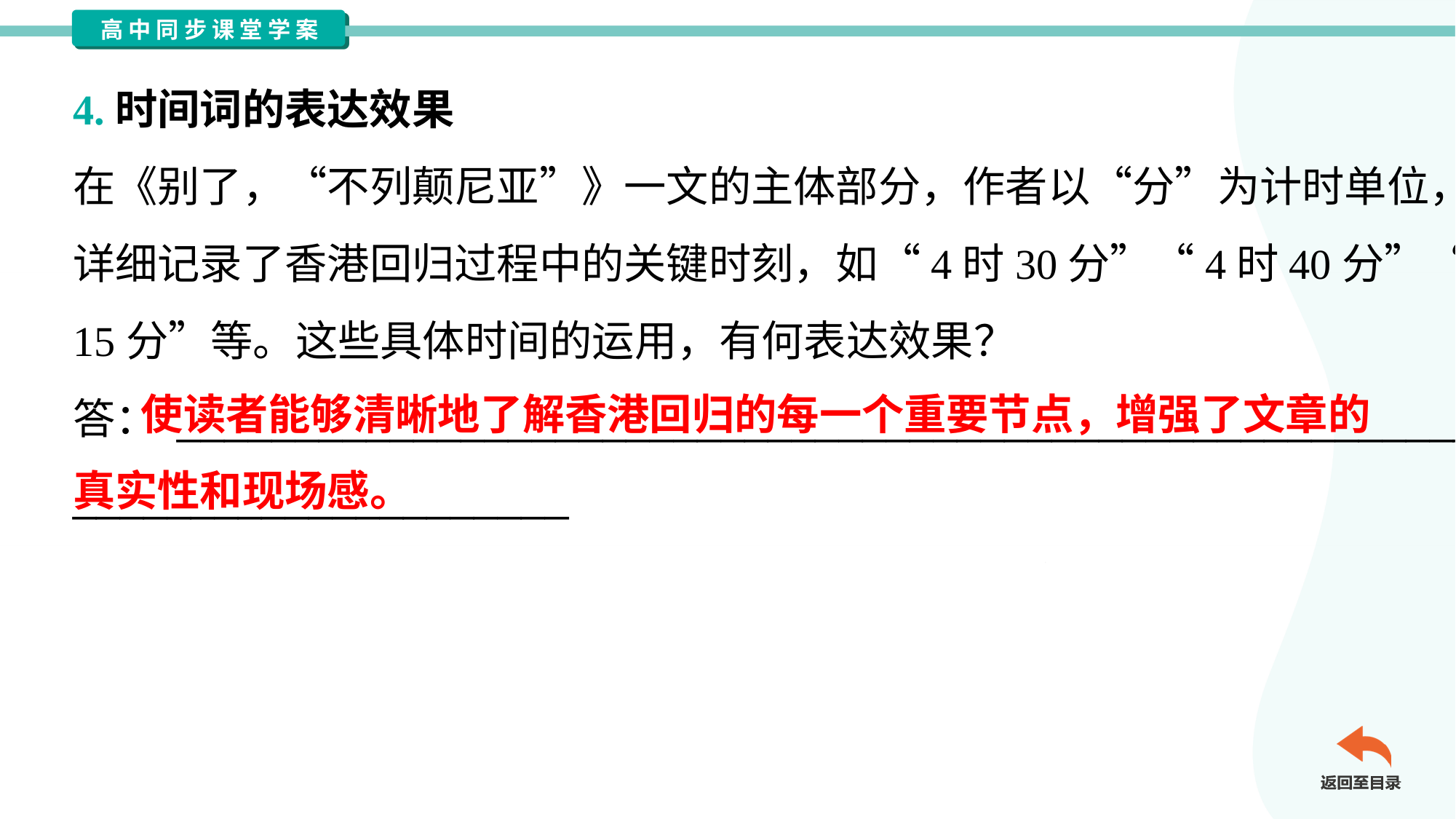

4.时间词的表达效果
在《别了，“不列颠尼亚”》一文的主体部分，作者以“分”为计时单位，
详细记录了香港回归过程中的关键时刻，如“4时30分”“4时40分”“晚6时
15分”等。这些具体时间的运用，有何表达效果？
答： ________________________________________________________
_____________________
      使读者能够清晰地了解香港回归的每一个重要节点，增强了文章的真实性和现场感。